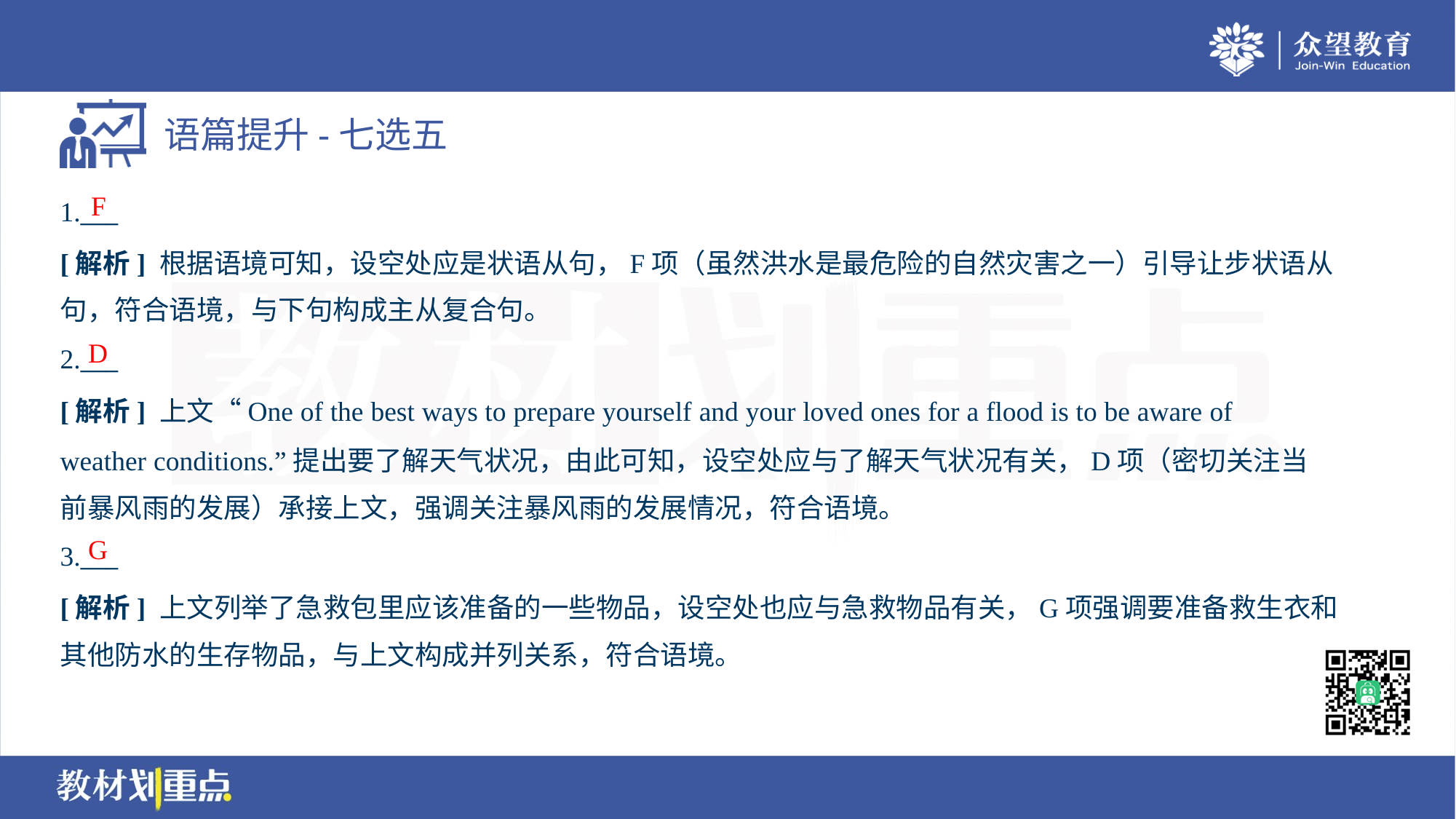

F
1.___
[解析] 根据语境可知，设空处应是状语从句，F项（虽然洪水是最危险的自然灾害之一）引导让步状语从
句，符合语境，与下句构成主从复合句。
D
2.___
[解析] 上文“One of the best ways to prepare yourself and your loved ones for a flood is to be aware of
weather conditions.”提出要了解天气状况，由此可知，设空处应与了解天气状况有关，D项（密切关注当
前暴风雨的发展）承接上文，强调关注暴风雨的发展情况，符合语境。
G
3.___
[解析] 上文列举了急救包里应该准备的一些物品，设空处也应与急救物品有关，G项强调要准备救生衣和
其他防水的生存物品，与上文构成并列关系，符合语境。